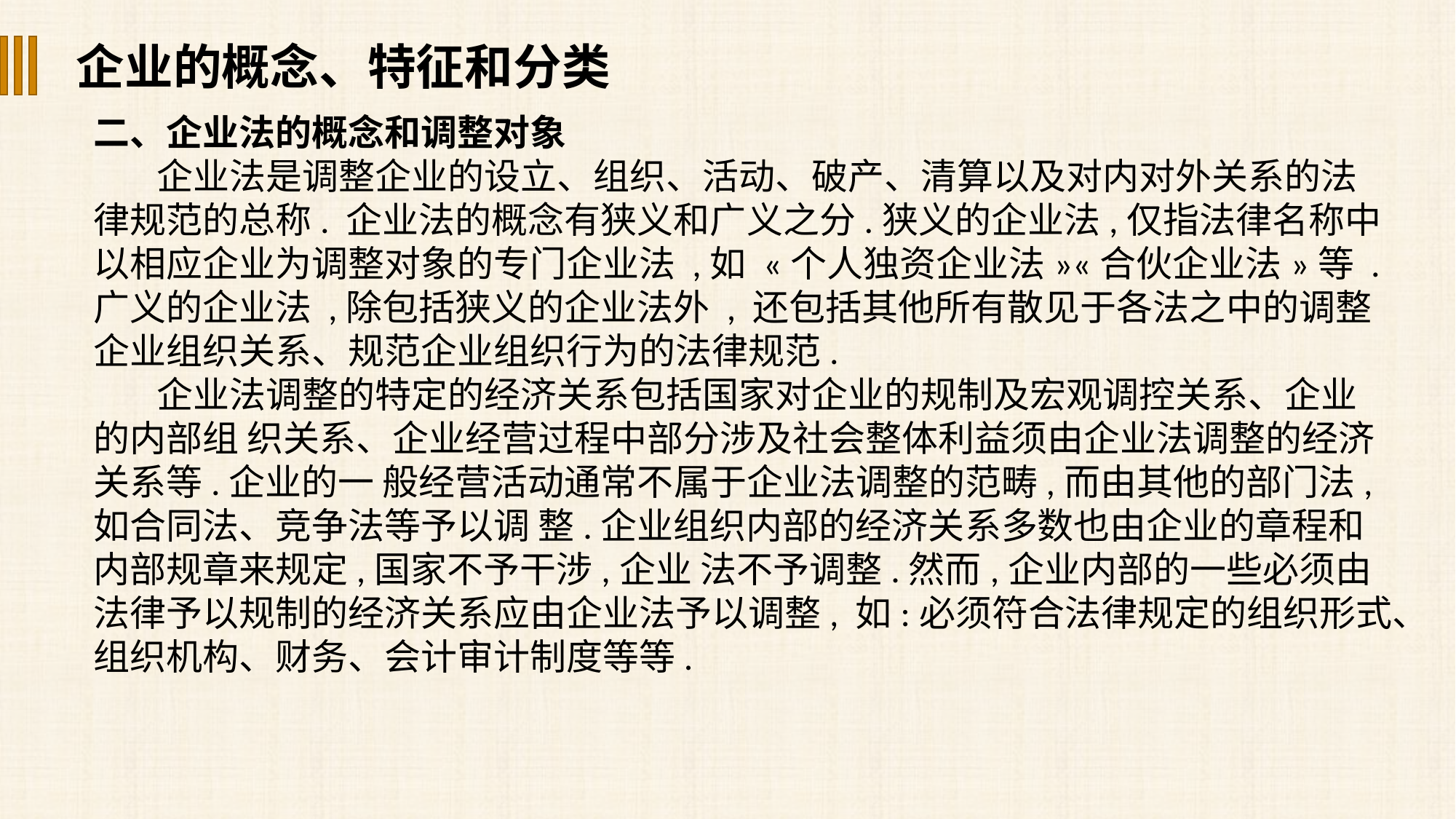

企业的概念、特征和分类

二、企业法的概念和调整对象
企业法是调整企业的设立、组织、活动、破产、清算以及对内对外关系的法律规范的总称. 企业法的概念有狭义和广义之分.狭义的企业法,仅指法律名称中以相应企业为调整对象的专门企业法 ,如 «个人独资企业法»«合伙企业法»等 . 广义的企业法 ,除包括狭义的企业法外 , 还包括其他所有散见于各法之中的调整企业组织关系、规范企业组织行为的法律规范.
企业法调整的特定的经济关系包括国家对企业的规制及宏观调控关系、企业的内部组 织关系、企业经营过程中部分涉及社会整体利益须由企业法调整的经济关系等.企业的一 般经营活动通常不属于企业法调整的范畴,而由其他的部门法,如合同法、竞争法等予以调 整.企业组织内部的经济关系多数也由企业的章程和内部规章来规定,国家不予干涉,企业 法不予调整.然而,企业内部的一些必须由法律予以规制的经济关系应由企业法予以调整, 如:必须符合法律规定的组织形式、组织机构、财务、会计审计制度等等.